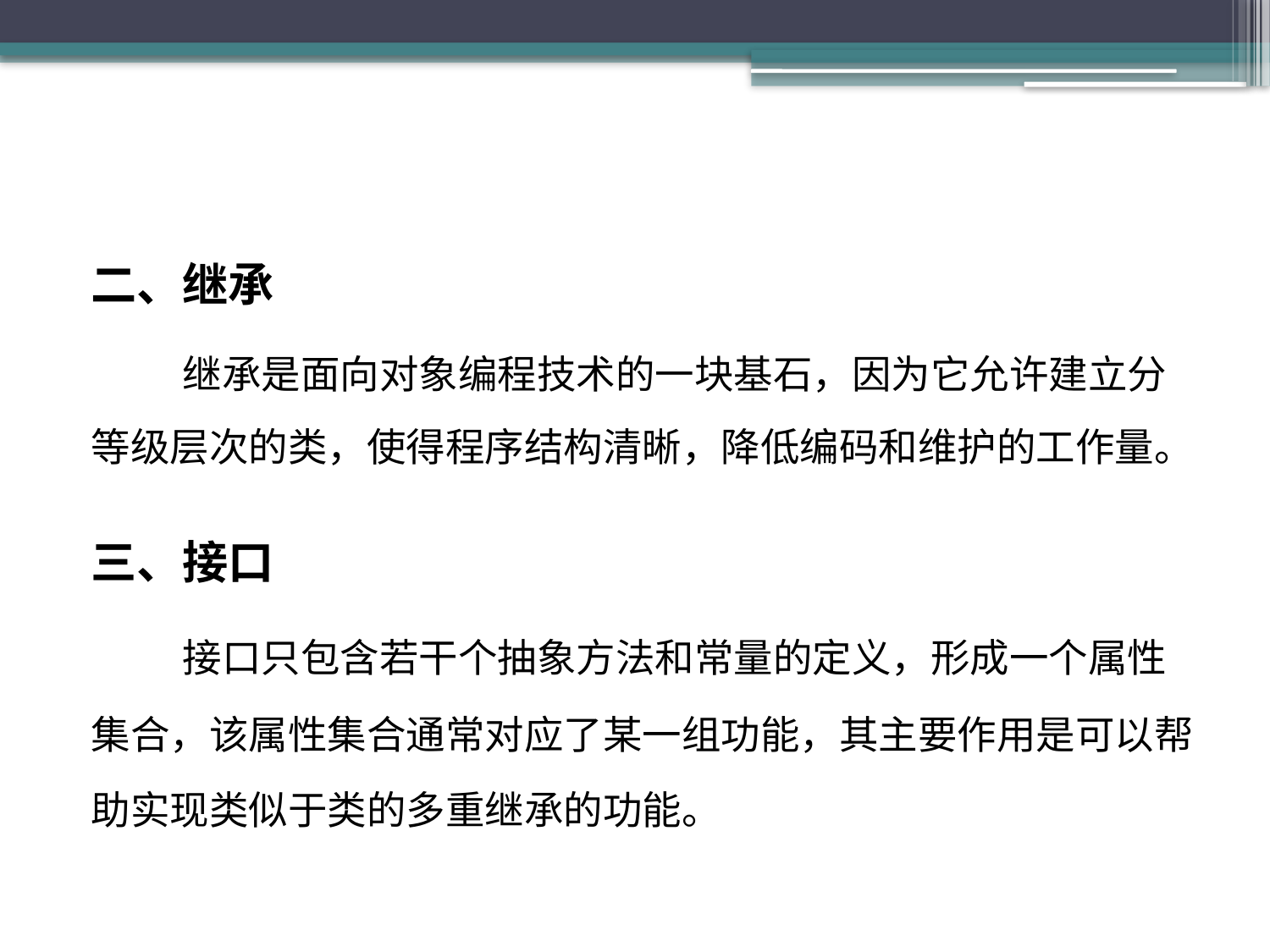

#
二、继承
        继承是面向对象编程技术的一块基石，因为它允许建立分等级层次的类，使得程序结构清晰，降低编码和维护的工作量。

三、接口
        接口只包含若干个抽象方法和常量的定义，形成一个属性集合，该属性集合通常对应了某一组功能，其主要作用是可以帮助实现类似于类的多重继承的功能。